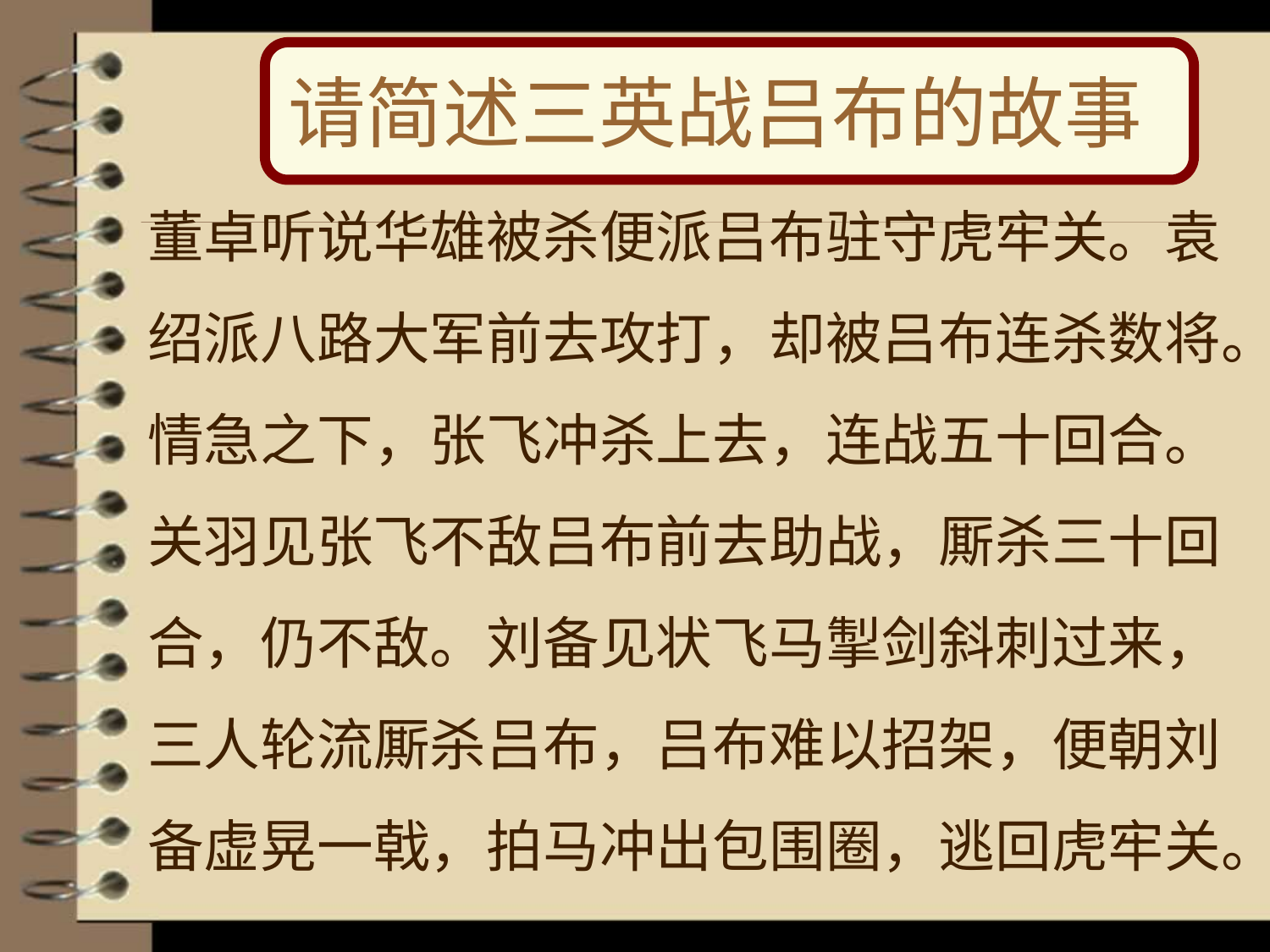

请简述三英战吕布的故事

董卓听说华雄被杀便派吕布驻守虎牢关。袁绍派八路大军前去攻打，却被吕布连杀数将。情急之下，张飞冲杀上去，连战五十回合。关羽见张飞不敌吕布前去助战，厮杀三十回合，仍不敌。刘备见状飞马掣剑斜刺过来，三人轮流厮杀吕布，吕布难以招架，便朝刘备虚晃一戟，拍马冲出包围圈，逃回虎牢关。